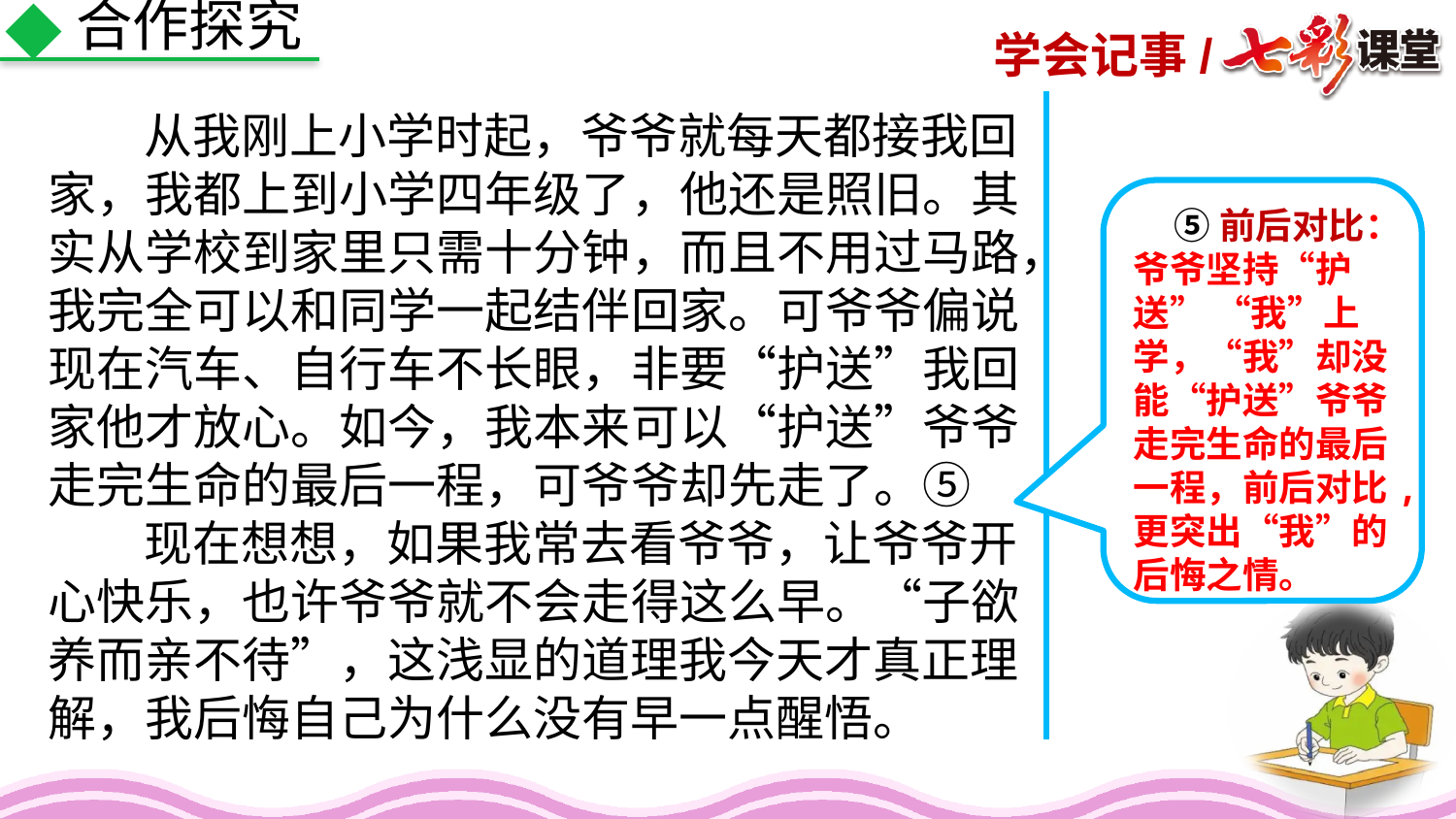

合作探究

 从我刚上小学时起，爷爷就每天都接我回家，我都上到小学四年级了，他还是照旧。其实从学校到家里只需十分钟，而且不用过马路，我完全可以和同学一起结伴回家。可爷爷偏说现在汽车、自行车不长眼，非要“护送”我回家他才放心。如今，我本来可以“护送”爷爷走完生命的最后一程，可爷爷却先走了。⑤
 现在想想，如果我常去看爷爷，让爷爷开心快乐，也许爷爷就不会走得这么早。“子欲养而亲不待”，这浅显的道理我今天才真正理解，我后悔自己为什么没有早一点醒悟。

     ⑤前后对比：爷爷坚持“护送” “我”上学，“我”却没能“护送”爷爷走完生命的最后一程，前后对比,更突出“我”的后悔之情。